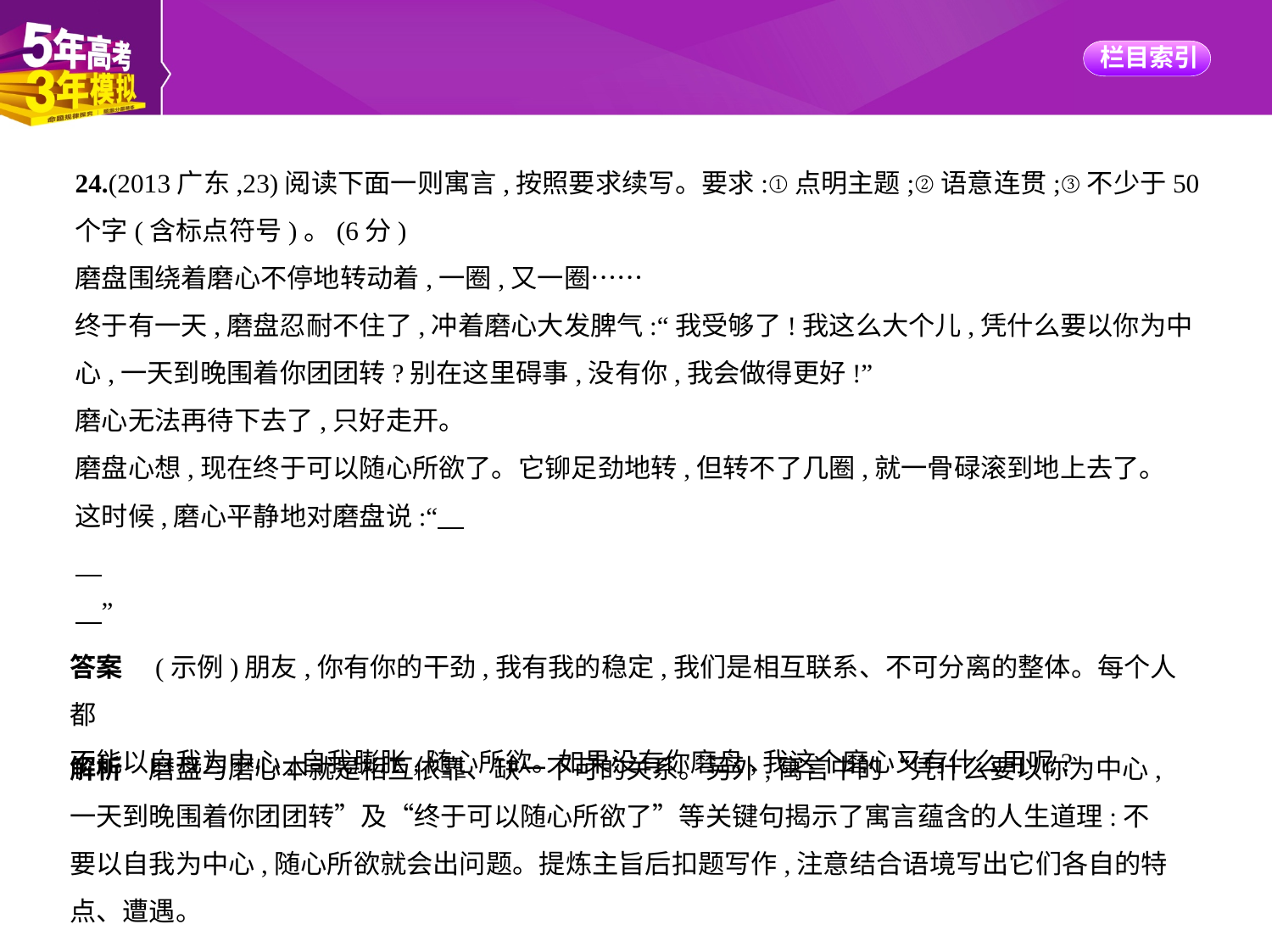

24.(2013广东,23)阅读下面一则寓言,按照要求续写。要求:①点明主题;②语意连贯;③不少于50
个字(含标点符号)。(6分)
磨盘围绕着磨心不停地转动着,一圈,又一圈……
终于有一天,磨盘忍耐不住了,冲着磨心大发脾气:“我受够了!我这么大个儿,凭什么要以你为中
心,一天到晚围着你团团转?别在这里碍事,没有你,我会做得更好!”
磨心无法再待下去了,只好走开。
磨盘心想,现在终于可以随心所欲了。它铆足劲地转,但转不了几圈,就一骨碌滚到地上去了。
这时候,磨心平静地对磨盘说:“

    ”
答案　(示例)朋友,你有你的干劲,我有我的稳定,我们是相互联系、不可分离的整体。每个人都
不能以自我为中心,自我膨胀,随心所欲。如果没有你磨盘,我这个磨心又有什么用呢?
解析　磨盘与磨心本就是相互依靠、缺一不可的关系。另外,寓言中的“凭什么要以你为中心,
一天到晚围着你团团转”及“终于可以随心所欲了”等关键句揭示了寓言蕴含的人生道理:不
要以自我为中心,随心所欲就会出问题。提炼主旨后扣题写作,注意结合语境写出它们各自的特
点、遭遇。